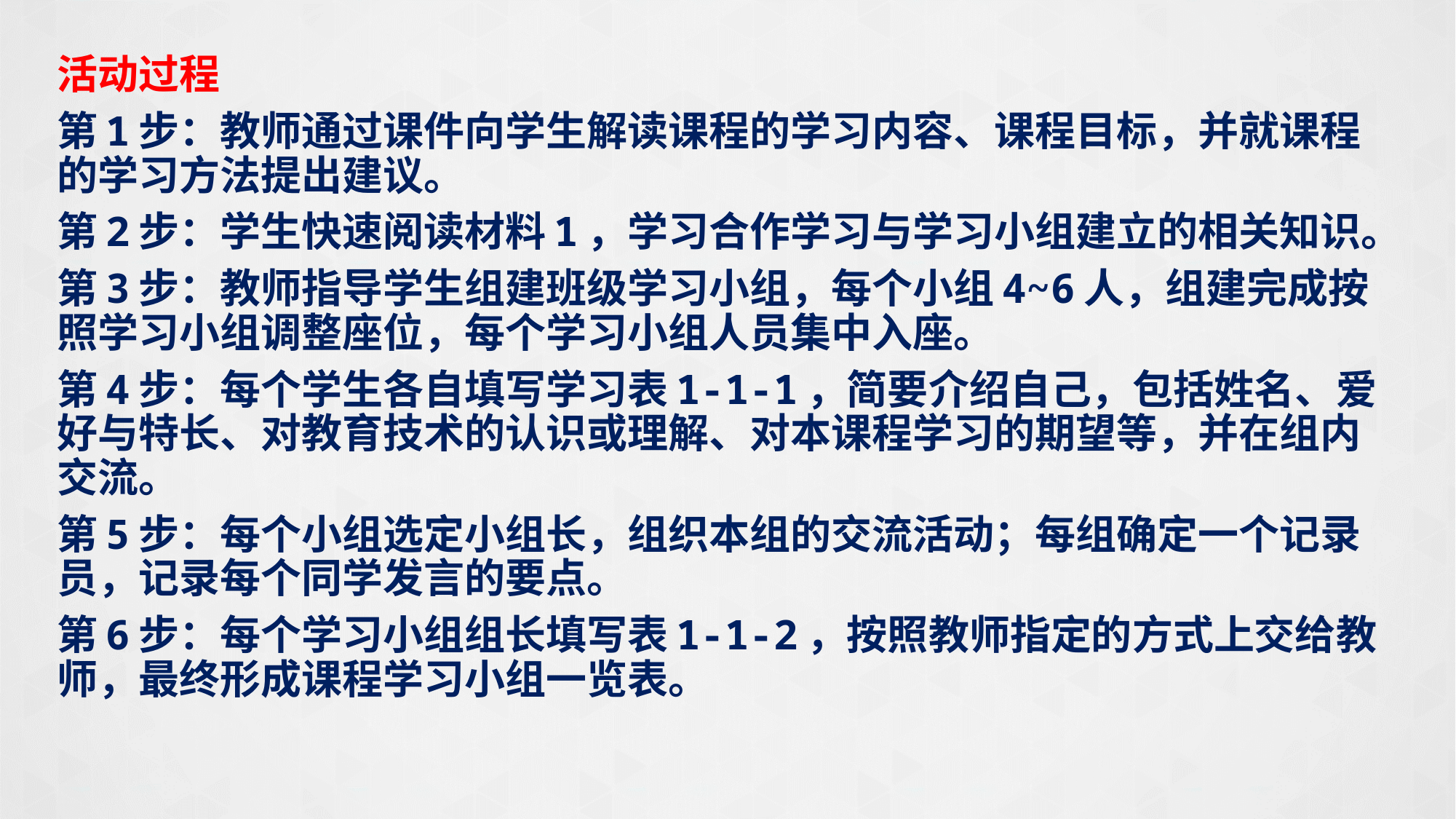

活动过程
第1步：教师通过课件向学生解读课程的学习内容、课程目标，并就课程的学习方法提出建议。
第2步：学生快速阅读材料1，学习合作学习与学习小组建立的相关知识。
第3步：教师指导学生组建班级学习小组，每个小组4~6人，组建完成按照学习小组调整座位，每个学习小组人员集中入座。
第4步：每个学生各自填写学习表1-1-1，简要介绍自己，包括姓名、爱好与特长、对教育技术的认识或理解、对本课程学习的期望等，并在组内交流。
第5步：每个小组选定小组长，组织本组的交流活动；每组确定一个记录员，记录每个同学发言的要点。
第6步：每个学习小组组长填写表1-1-2，按照教师指定的方式上交给教师，最终形成课程学习小组一览表。